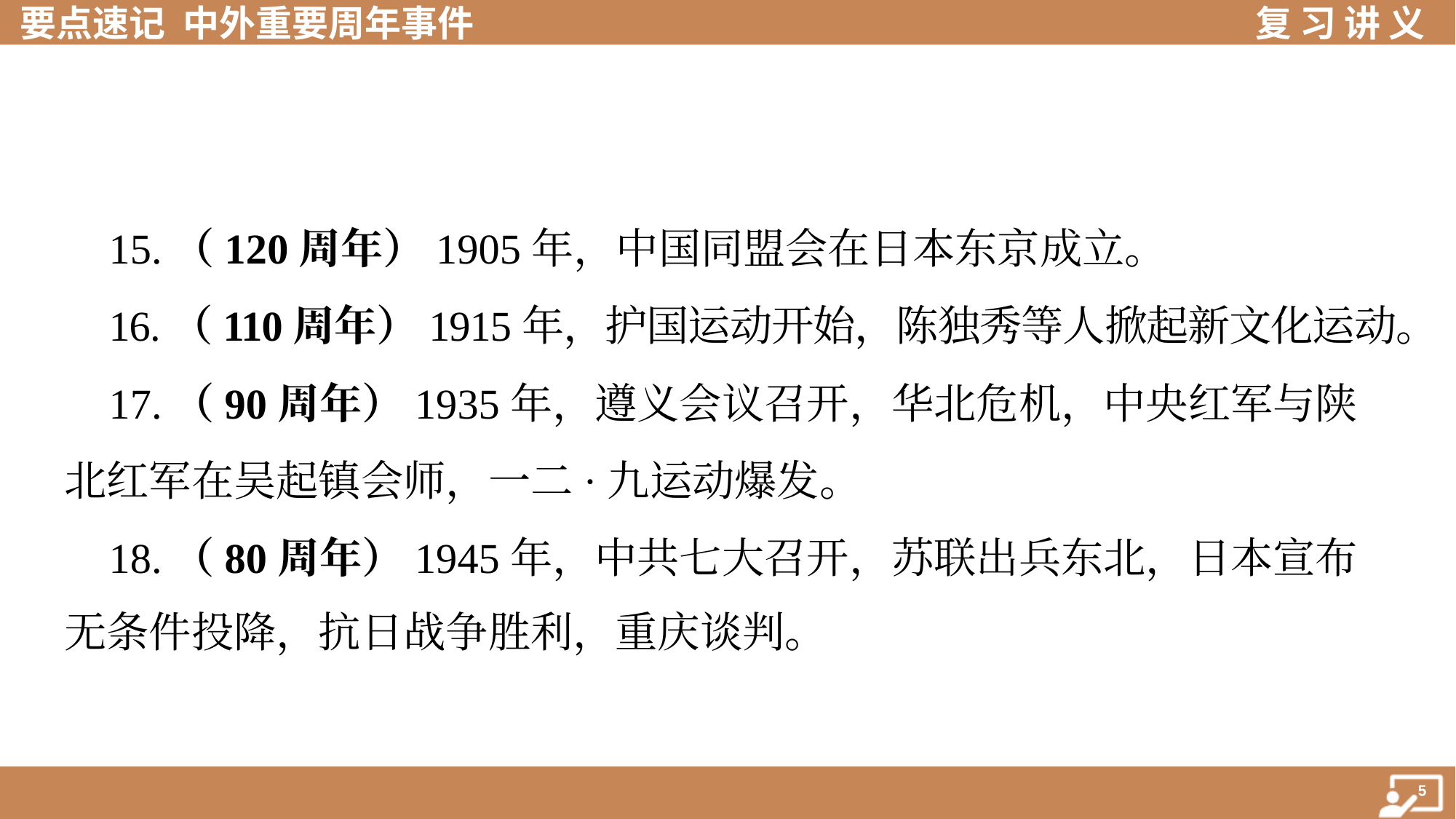

15.（120周年）1905年，中国同盟会在日本东京成立。
    16.（110周年）1915年，护国运动开始，陈独秀等人掀起新文化运动。
    17.（90周年）1935年，遵义会议召开，华北危机，中央红军与陕
北红军在吴起镇会师，一二·九运动爆发。
    18.（80周年）1945年，中共七大召开，苏联出兵东北，日本宣布
无条件投降，抗日战争胜利，重庆谈判。